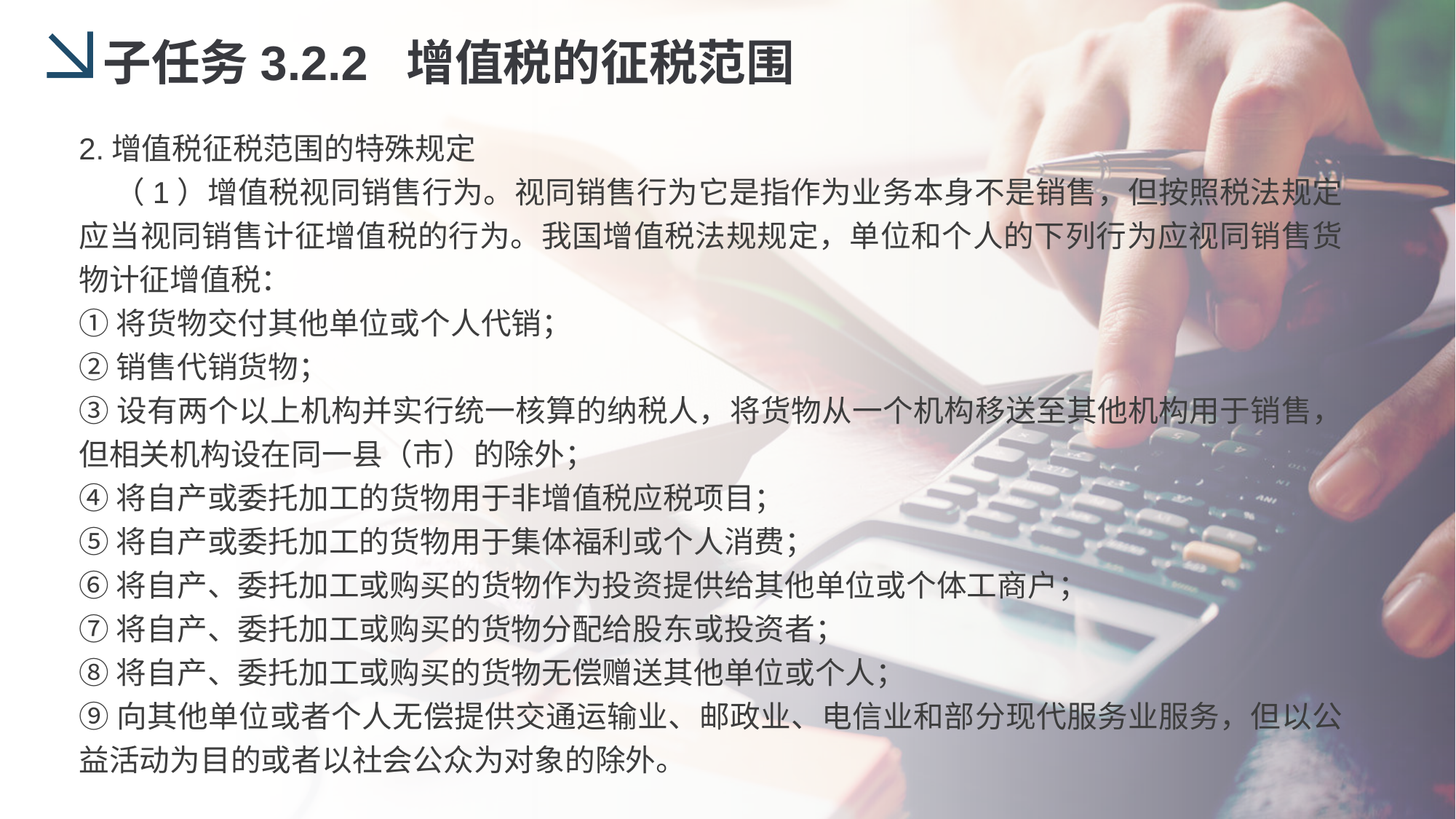

子任务3.2.2  增值税的征税范围

2.增值税征税范围的特殊规定
    （1）增值税视同销售行为。视同销售行为它是指作为业务本身不是销售，但按照税法规定应当视同销售计征增值税的行为。我国增值税法规规定，单位和个人的下列行为应视同销售货物计征增值税：
①将货物交付其他单位或个人代销；
②销售代销货物；
③设有两个以上机构并实行统一核算的纳税人，将货物从一个机构移送至其他机构用于销售，但相关机构设在同一县（市）的除外；
④将自产或委托加工的货物用于非增值税应税项目；
⑤将自产或委托加工的货物用于集体福利或个人消费；
⑥将自产、委托加工或购买的货物作为投资提供给其他单位或个体工商户；
⑦将自产、委托加工或购买的货物分配给股东或投资者；
⑧将自产、委托加工或购买的货物无偿赠送其他单位或个人；
⑨向其他单位或者个人无偿提供交通运输业、邮政业、电信业和部分现代服务业服务，但以公益活动为目的或者以社会公众为对象的除外。